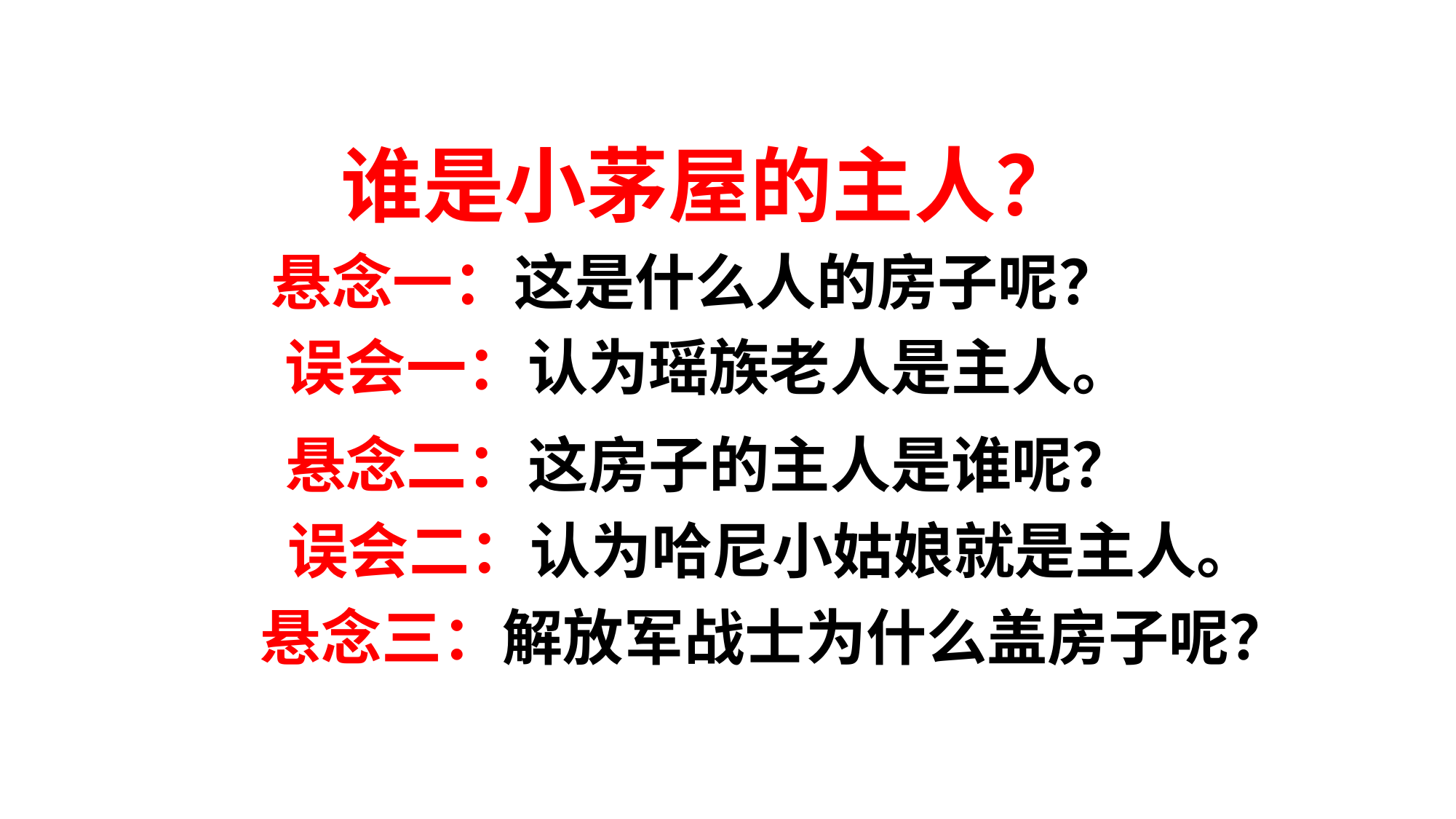

谁是小茅屋的主人？
悬念一：这是什么人的房子呢？
误会一：认为瑶族老人是主人。

悬念二：这房子的主人是谁呢？
 误会二：认为哈尼小姑娘就是主人。
     悬念三：解放军战士为什么盖房子呢？